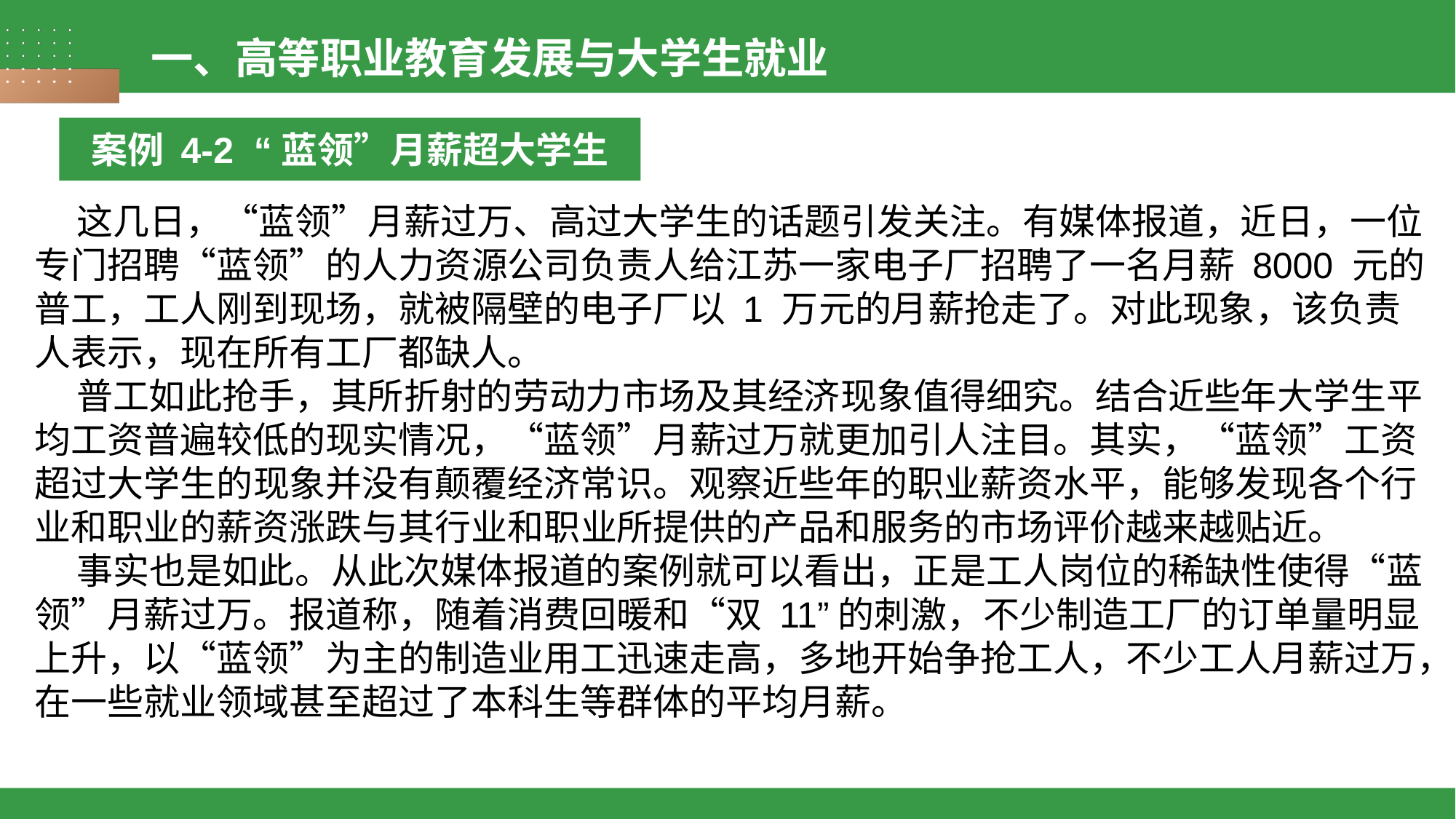

一、高等职业教育发展与大学生就业
案例 4-2  “蓝领”月薪超大学生
    这几日，“蓝领”月薪过万、高过大学生的话题引发关注。有媒体报道，近日，一位专门招聘“蓝领”的人力资源公司负责人给江苏一家电子厂招聘了一名月薪 8000 元的普工，工人刚到现场，就被隔壁的电子厂以 1 万元的月薪抢走了。对此现象，该负责人表示，现在所有工厂都缺人。
    普工如此抢手，其所折射的劳动力市场及其经济现象值得细究。结合近些年大学生平均工资普遍较低的现实情况，“蓝领”月薪过万就更加引人注目。其实，“蓝领”工资超过大学生的现象并没有颠覆经济常识。观察近些年的职业薪资水平，能够发现各个行业和职业的薪资涨跌与其行业和职业所提供的产品和服务的市场评价越来越贴近。
    事实也是如此。从此次媒体报道的案例就可以看出，正是工人岗位的稀缺性使得“蓝领”月薪过万。报道称，随着消费回暖和“双 11”的刺激，不少制造工厂的订单量明显上升，以“蓝领”为主的制造业用工迅速走高，多地开始争抢工人，不少工人月薪过万，在一些就业领域甚至超过了本科生等群体的平均月薪。